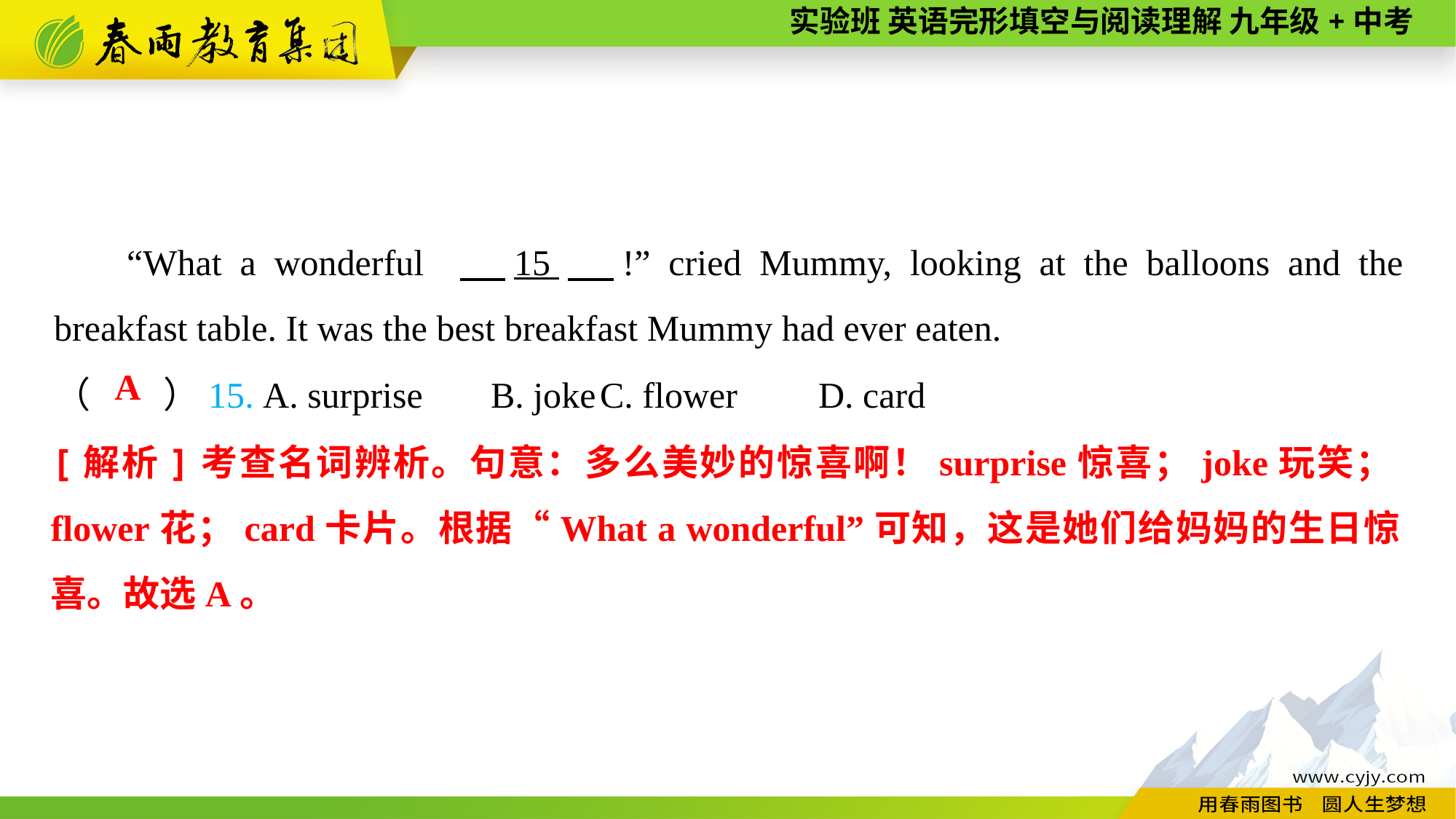

“What a wonderful 　15　!” cried Mummy, looking at the balloons and the breakfast table. It was the best breakfast Mummy had ever eaten.
（　　）15. A. surprise	B. joke	C. flower	D. card
A
[解析]考查名词辨析。句意：多么美妙的惊喜啊！surprise惊喜；joke玩笑；flower花；card卡片。根据“What a wonderful”可知，这是她们给妈妈的生日惊喜。故选A。